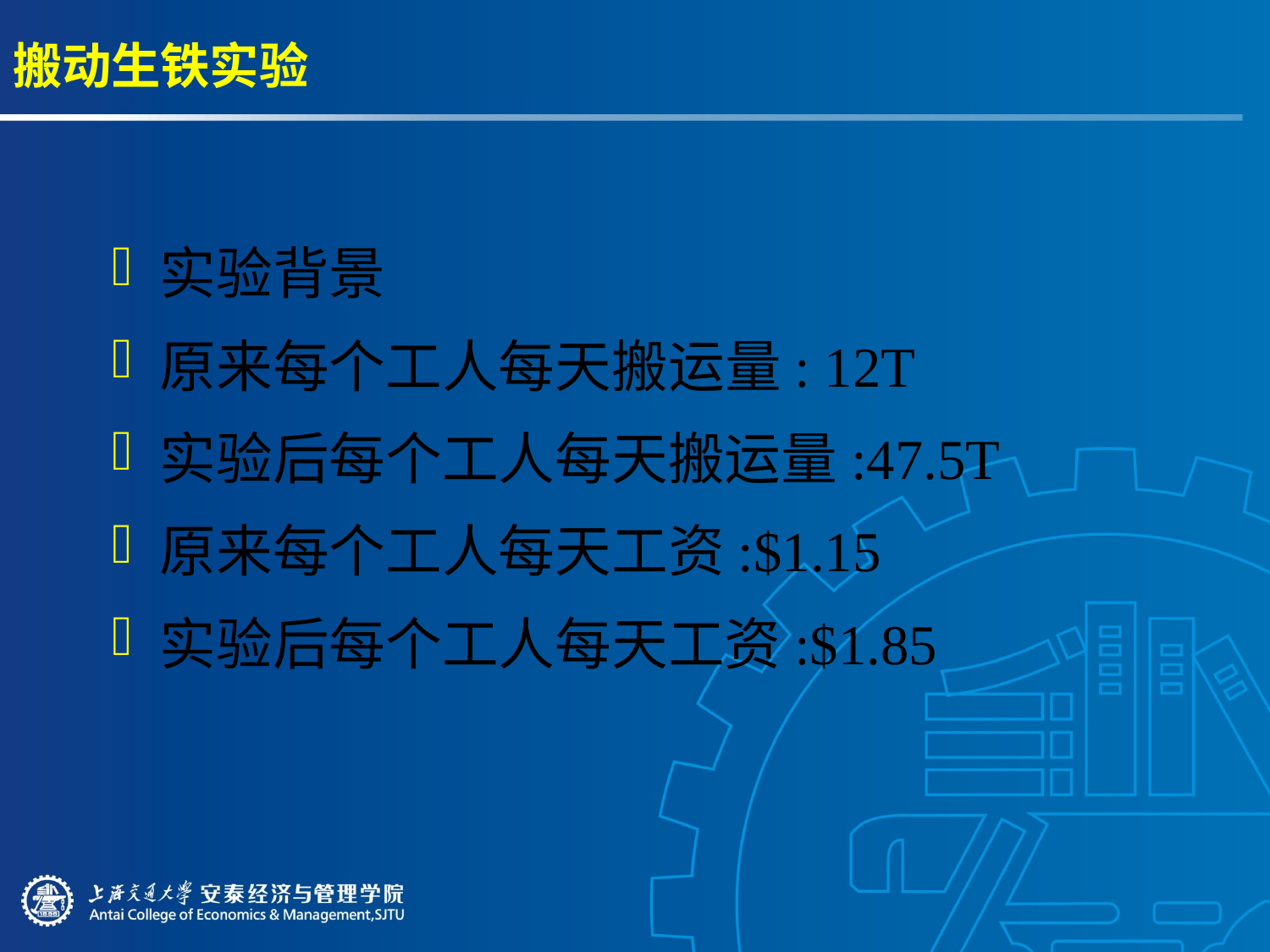

# 搬动生铁实验
实验背景
原来每个工人每天搬运量: 12T
实验后每个工人每天搬运量:47.5T
原来每个工人每天工资:$1.15
实验后每个工人每天工资:$1.85